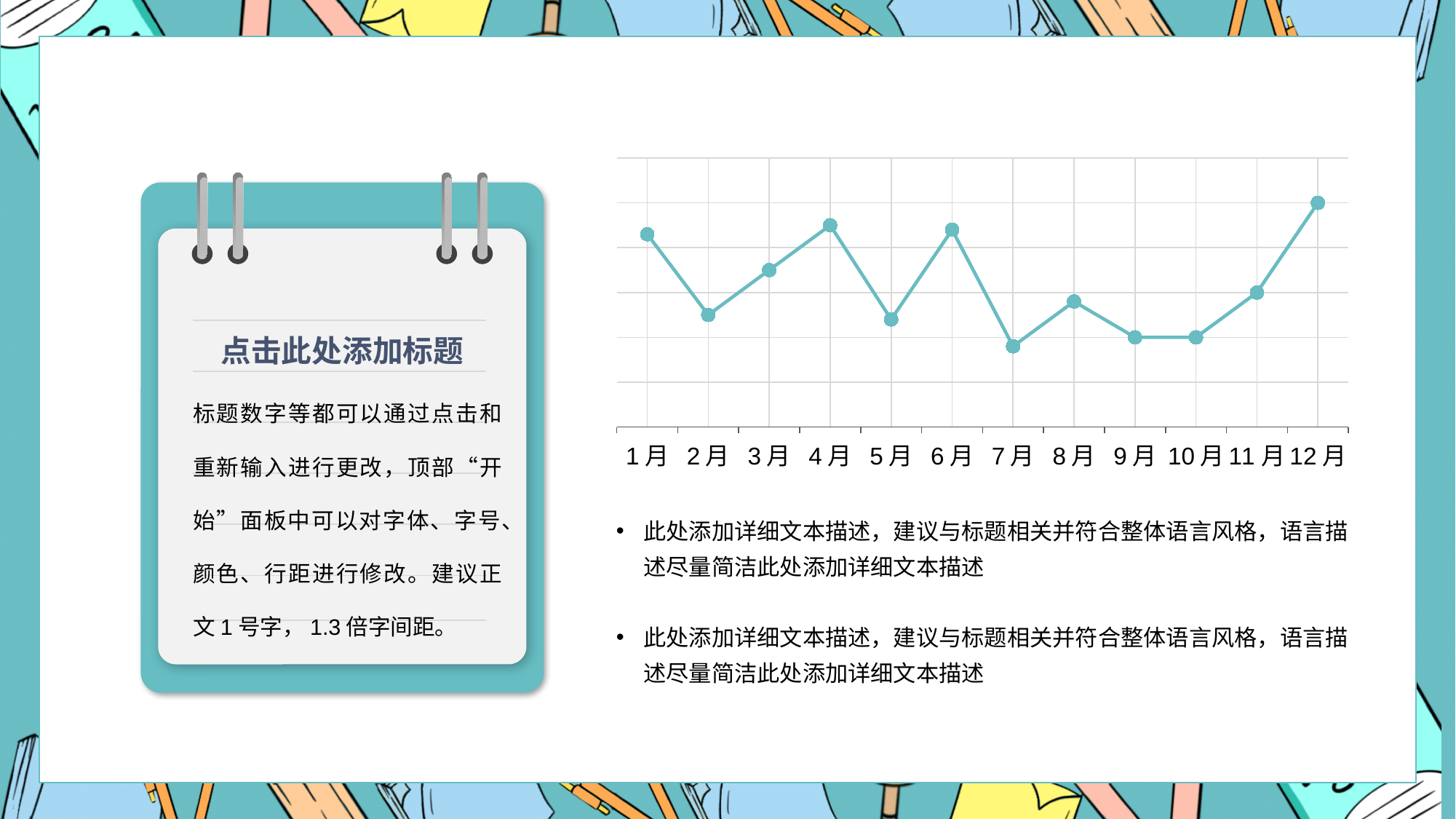

### Chart

| Category | 业绩 |
|---|---|
| 1月 | 4.3 |
| 2月 | 2.5 |
| 3月 | 3.5 |
| 4月 | 4.5 |
| 5月 | 2.4 |
| 6月 | 4.4 |
| 7月 | 1.8 |
| 8月 | 2.8 |
| 9月 | 2.0 |
| 10月 | 2.0 |
| 11月 | 3.0 |
| 12月 | 5.0 |

点击此处添加标题
标题数字等都可以通过点击和重新输入进行更改，顶部“开始”面板中可以对字体、字号、颜色、行距进行修改。建议正文1号字，1.3倍字间距。
此处添加详细文本描述，建议与标题相关并符合整体语言风格，语言描述尽量简洁此处添加详细文本描述

此处添加详细文本描述，建议与标题相关并符合整体语言风格，语言描述尽量简洁此处添加详细文本描述